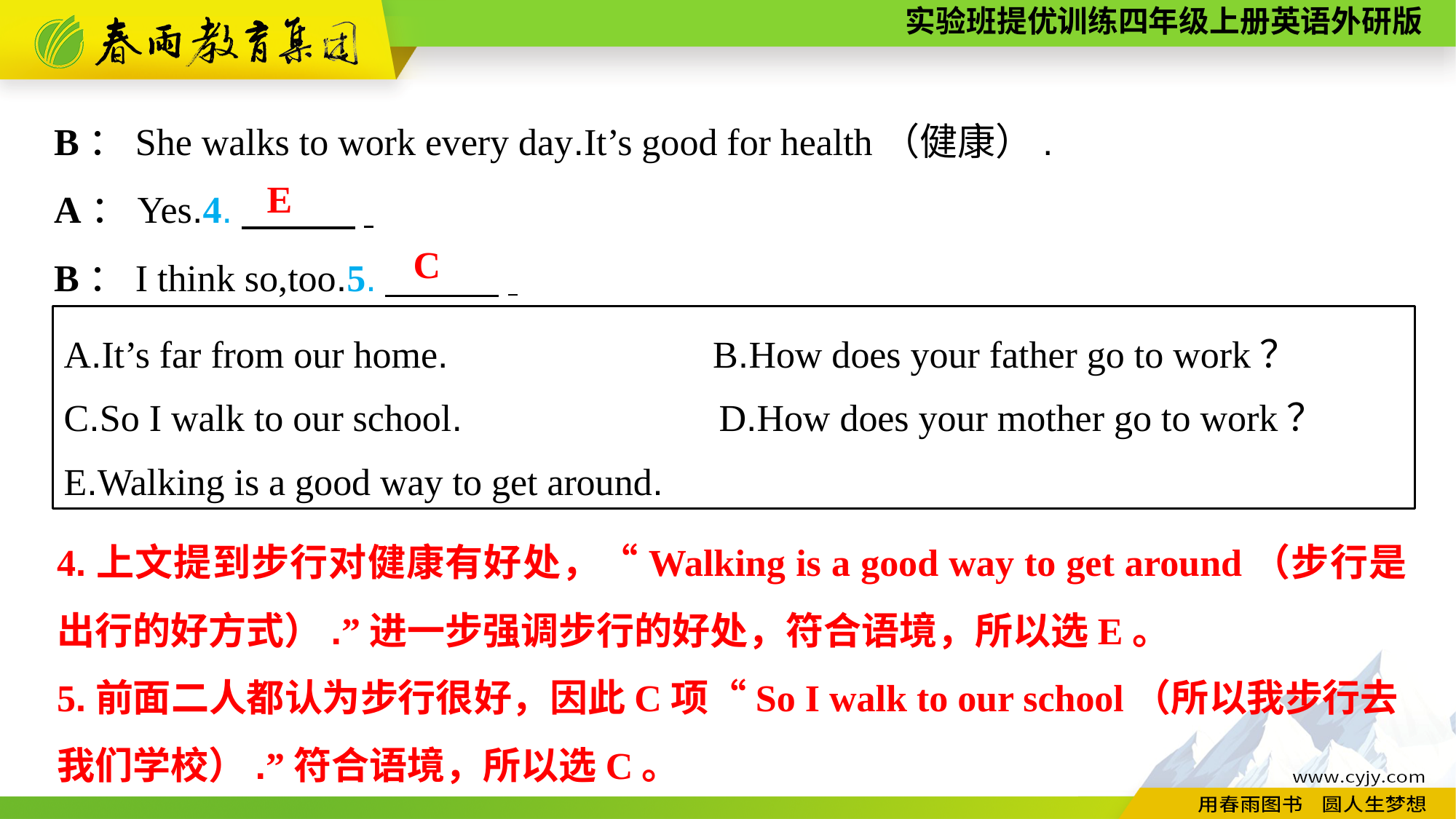

B：She walks to work every day.It’s good for health（健康）.
A：Yes.4.　　　.
B：I think so,too.5.　　　.
E
C
A.It’s far from our home.　　　	           B.How does your father go to work？
C.So I walk to our school.　		D.How does your mother go to work？
E.Walking is a good way to get around.
4.上文提到步行对健康有好处，“Walking is a good way to get around（步行是出行的好方式）.”进一步强调步行的好处，符合语境，所以选E。
5.前面二人都认为步行很好，因此C项“So I walk to our school（所以我步行去我们学校）.”符合语境，所以选C。